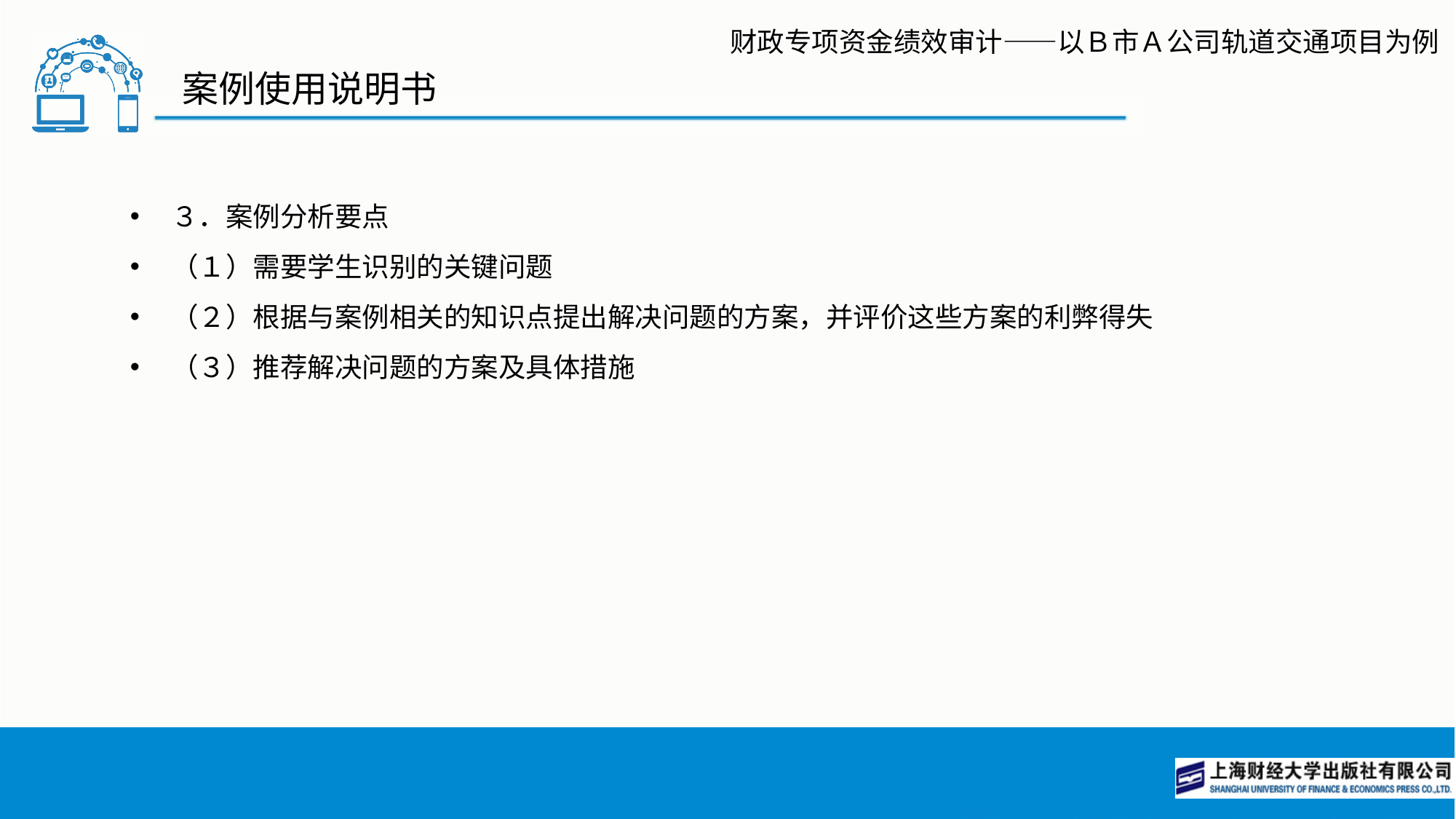

财政专项资金绩效审计——以Ｂ市Ａ公司轨道交通项目为例
# 案例使用说明书
３．案例分析要点
（１）需要学生识别的关键问题
（２）根据与案例相关的知识点提出解决问题的方案，并评价这些方案的利弊得失
（３）推荐解决问题的方案及具体措施